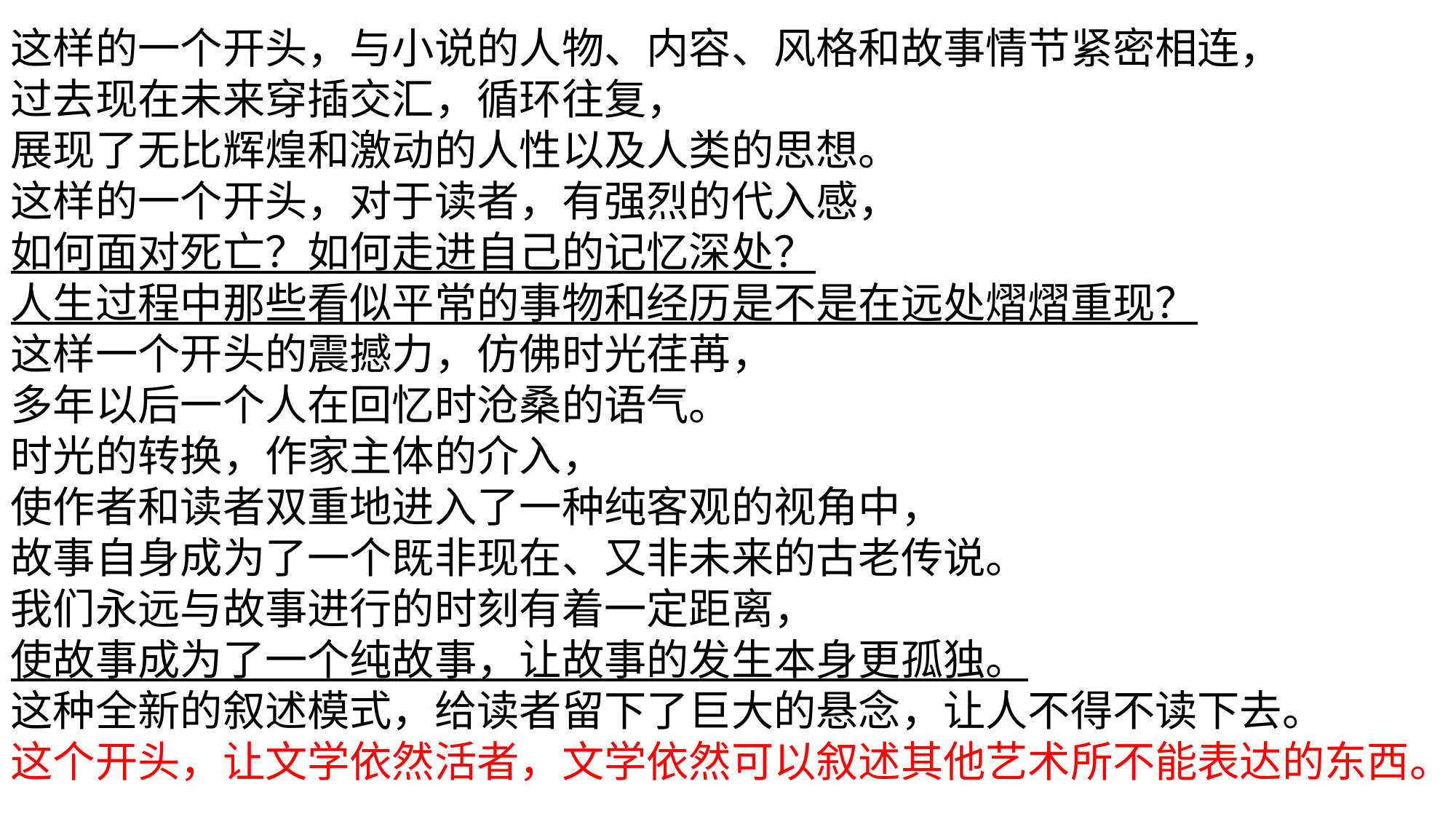

这样的一个开头，与小说的人物、内容、风格和故事情节紧密相连，
过去现在未来穿插交汇，循环往复，
展现了无比辉煌和激动的人性以及人类的思想。
这样的一个开头，对于读者，有强烈的代入感，
如何面对死亡？如何走进自己的记忆深处？
人生过程中那些看似平常的事物和经历是不是在远处熠熠重现？
这样一个开头的震撼力，仿佛时光荏苒，
多年以后一个人在回忆时沧桑的语气。
时光的转换，作家主体的介入，
使作者和读者双重地进入了一种纯客观的视角中，
故事自身成为了一个既非现在、又非未来的古老传说。
我们永远与故事进行的时刻有着一定距离，
使故事成为了一个纯故事，让故事的发生本身更孤独。
这种全新的叙述模式，给读者留下了巨大的悬念，让人不得不读下去。
这个开头，让文学依然活者，文学依然可以叙述其他艺术所不能表达的东西。